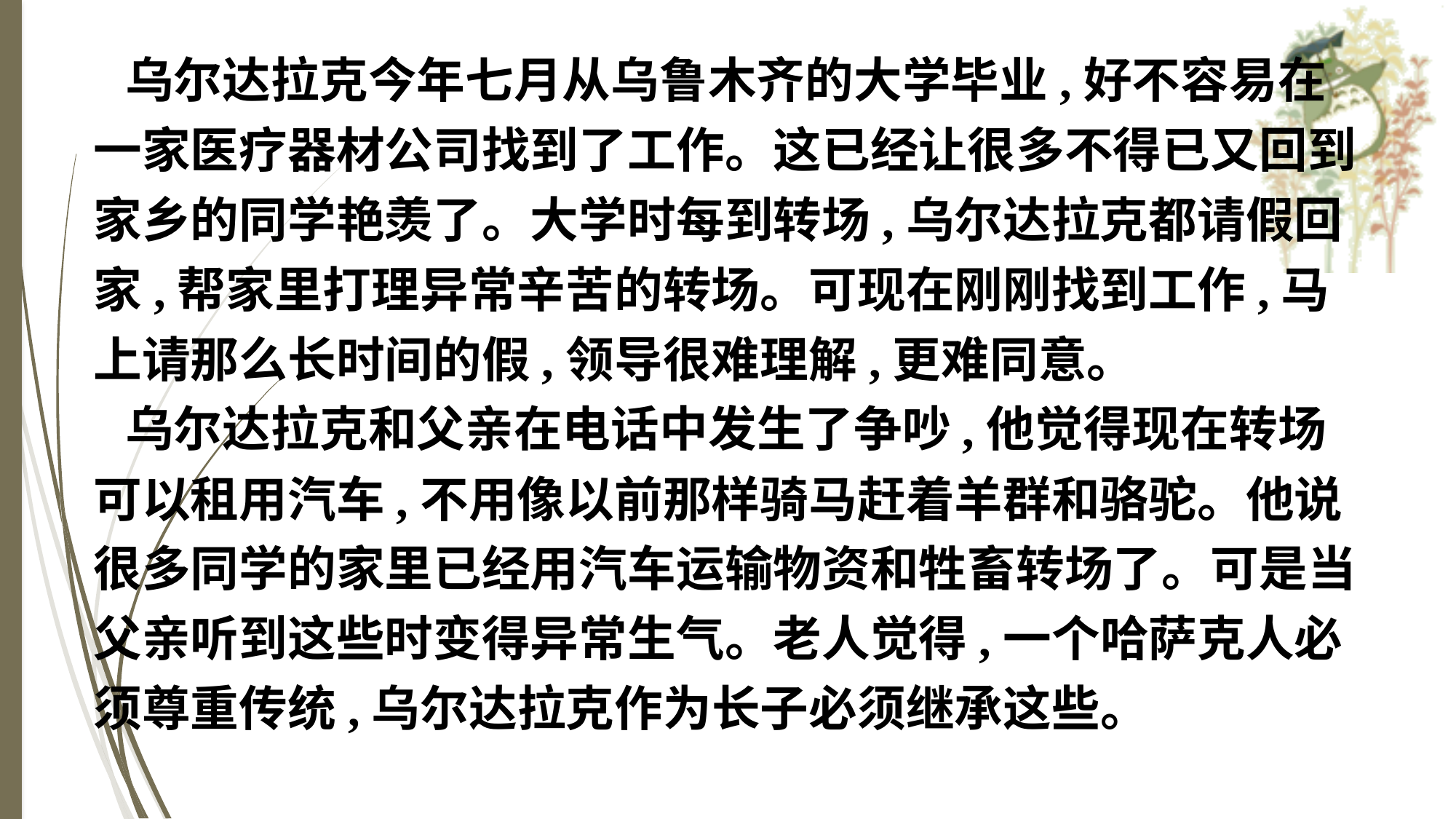

乌尔达拉克今年七月从乌鲁木齐的大学毕业,好不容易在一家医疗器材公司找到了工作。这已经让很多不得已又回到家乡的同学艳羡了。大学时每到转场,乌尔达拉克都请假回家,帮家里打理异常辛苦的转场。可现在刚刚找到工作,马上请那么长时间的假,领导很难理解,更难同意。
乌尔达拉克和父亲在电话中发生了争吵,他觉得现在转场可以租用汽车,不用像以前那样骑马赶着羊群和骆驼。他说很多同学的家里已经用汽车运输物资和牲畜转场了。可是当父亲听到这些时变得异常生气。老人觉得,一个哈萨克人必须尊重传统,乌尔达拉克作为长子必须继承这些。